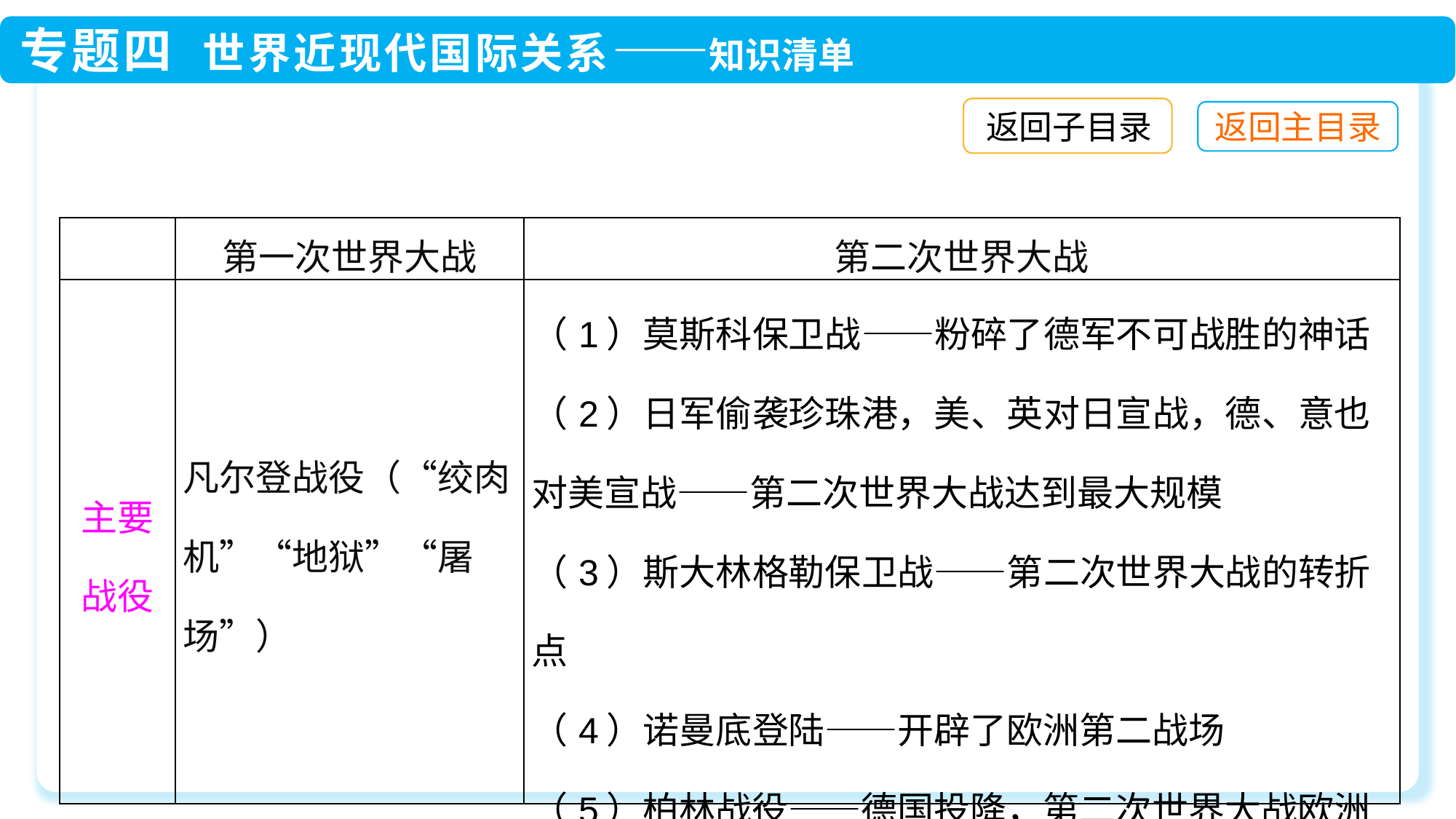

返回子目录
|  | 第一次世界大战 | 第二次世界大战 |
| --- | --- | --- |
| 主要战役 | 凡尔登战役（“绞肉机”“地狱”“屠场”） | （1）莫斯科保卫战——粉碎了德军不可战胜的神话 （2）日军偷袭珍珠港，美、英对日宣战，德、意也对美宣战——第二次世界大战达到最大规模 （3）斯大林格勒保卫战——第二次世界大战的转折点 （4）诺曼底登陆——开辟了欧洲第二战场 （5）柏林战役——德国投降，第二次世界大战欧洲战事结束 |